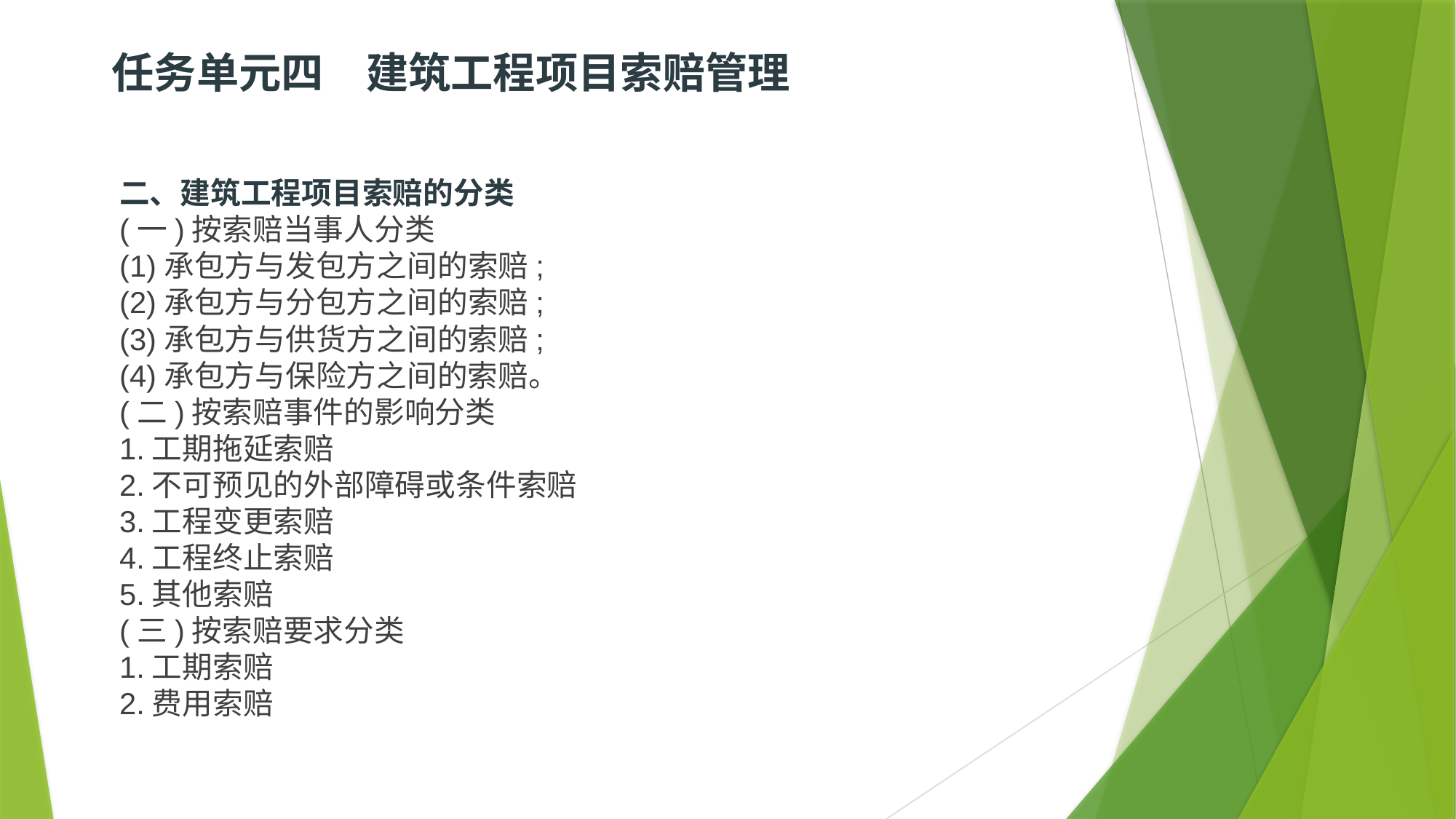

# 任务单元四　建筑工程项目索赔管理
二、建筑工程项目索赔的分类
(一)按索赔当事人分类
(1)承包方与发包方之间的索赔;
(2)承包方与分包方之间的索赔;
(3)承包方与供货方之间的索赔;
(4)承包方与保险方之间的索赔。
(二)按索赔事件的影响分类
1.工期拖延索赔
2.不可预见的外部障碍或条件索赔
3.工程变更索赔
4.工程终止索赔
5.其他索赔
(三)按索赔要求分类
1.工期索赔
2.费用索赔